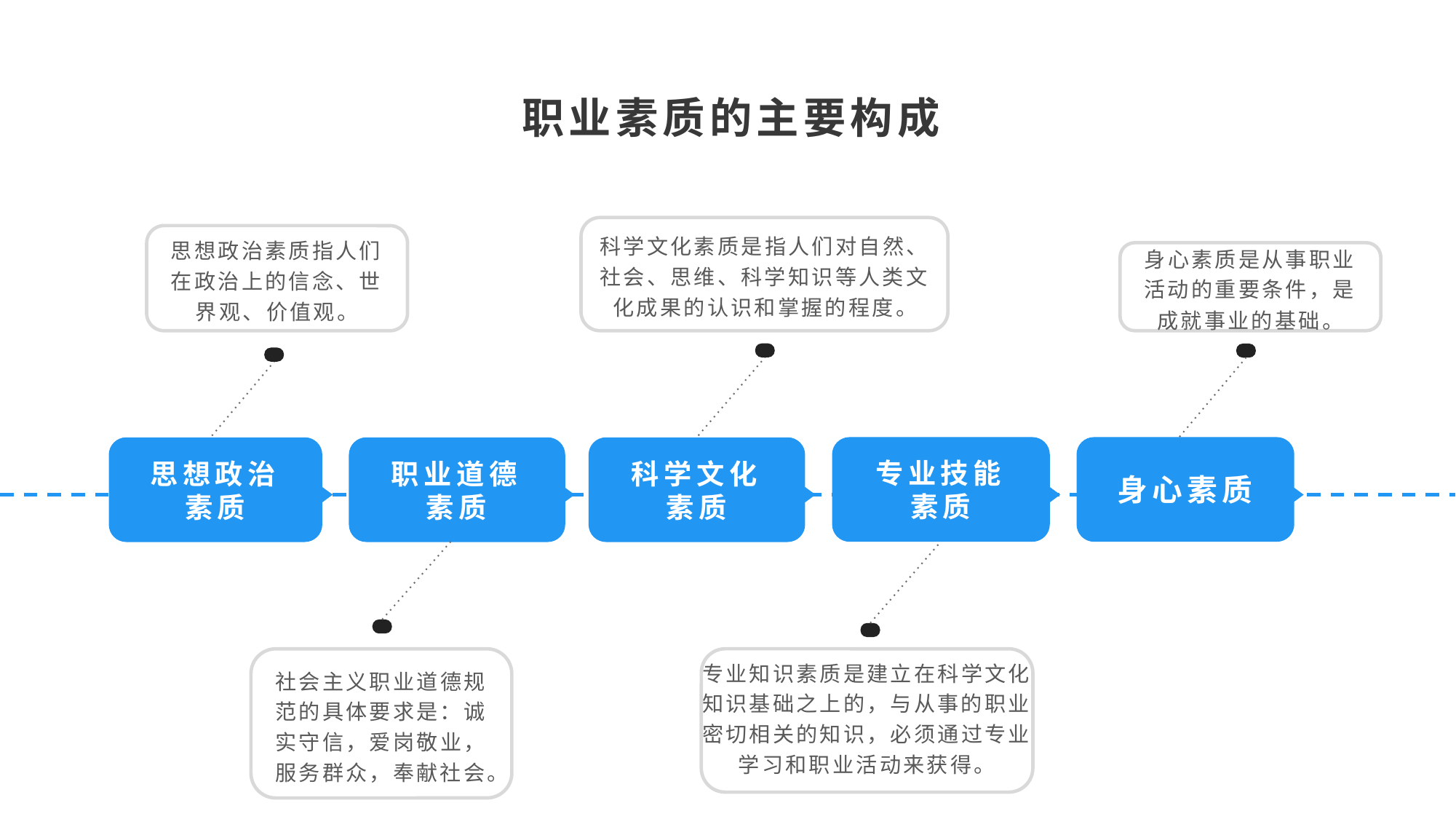

职业素质的主要构成

科学文化素质是指人们对自然、社会、思维、科学知识等人类文化成果的认识和掌握的程度。

思想政治素质指人们在政治上的信念、世界观、价值观。
身心素质是从事职业活动的重要条件，是成就事业的基础。

专业技能素质
身心素质
思想政治素质
职业道德素质
科学文化素质

专业知识素质是建立在科学文化知识基础之上的，与从事的职业密切相关的知识，必须通过专业学习和职业活动来获得。
社会主义职业道德规范的具体要求是：诚实守信，爱岗敬业，服务群众，奉献社会。